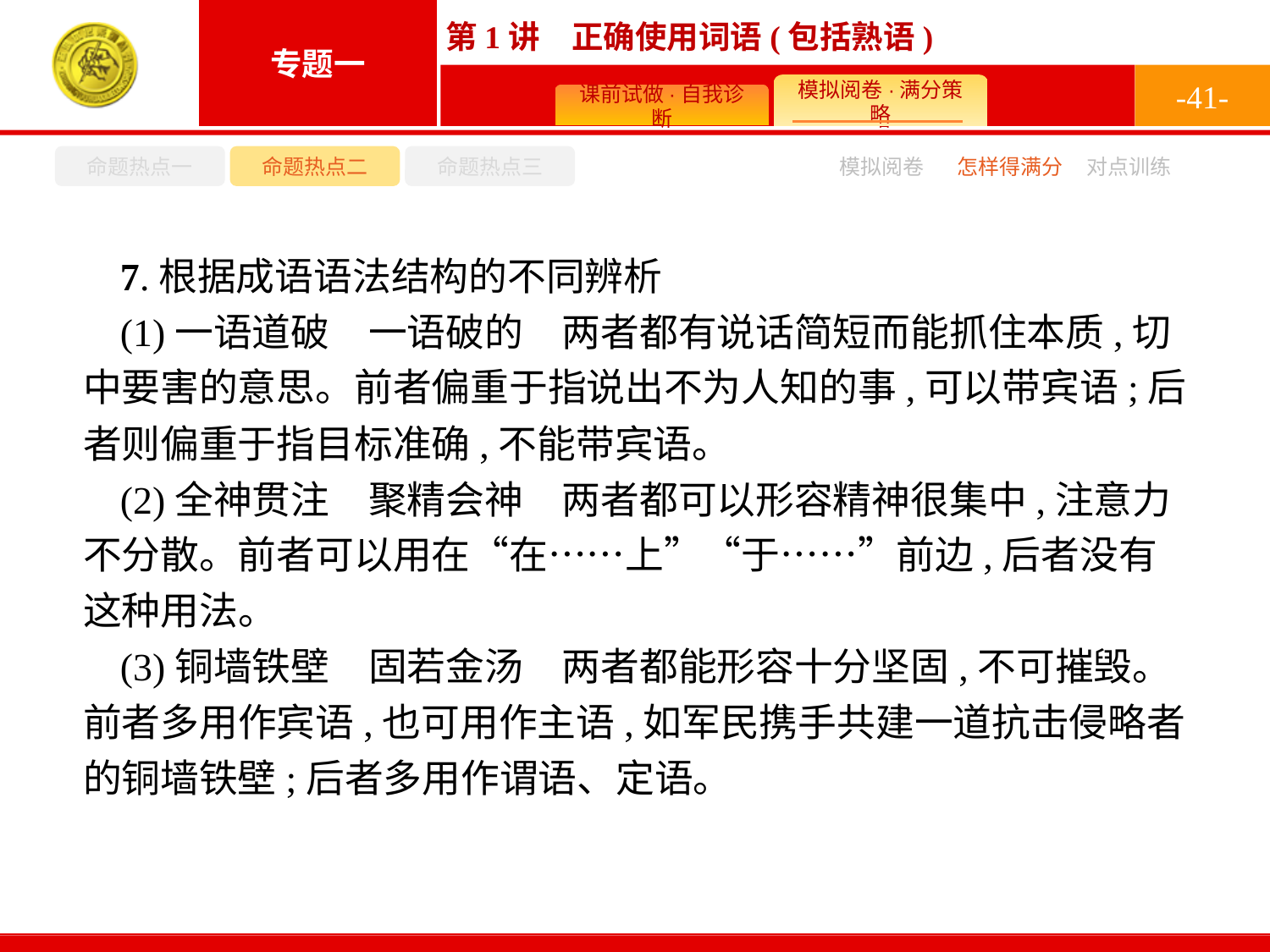

-41-
命题热点一
命题热点二
命题热点三
怎样得满分
模拟阅卷
对点训练
7.根据成语语法结构的不同辨析
(1)一语道破　一语破的　两者都有说话简短而能抓住本质,切中要害的意思。前者偏重于指说出不为人知的事,可以带宾语;后者则偏重于指目标准确,不能带宾语。
(2)全神贯注　聚精会神　两者都可以形容精神很集中,注意力不分散。前者可以用在“在……上”“于……”前边,后者没有这种用法。
(3)铜墙铁壁　固若金汤　两者都能形容十分坚固,不可摧毁。前者多用作宾语,也可用作主语,如军民携手共建一道抗击侵略者的铜墙铁壁;后者多用作谓语、定语。